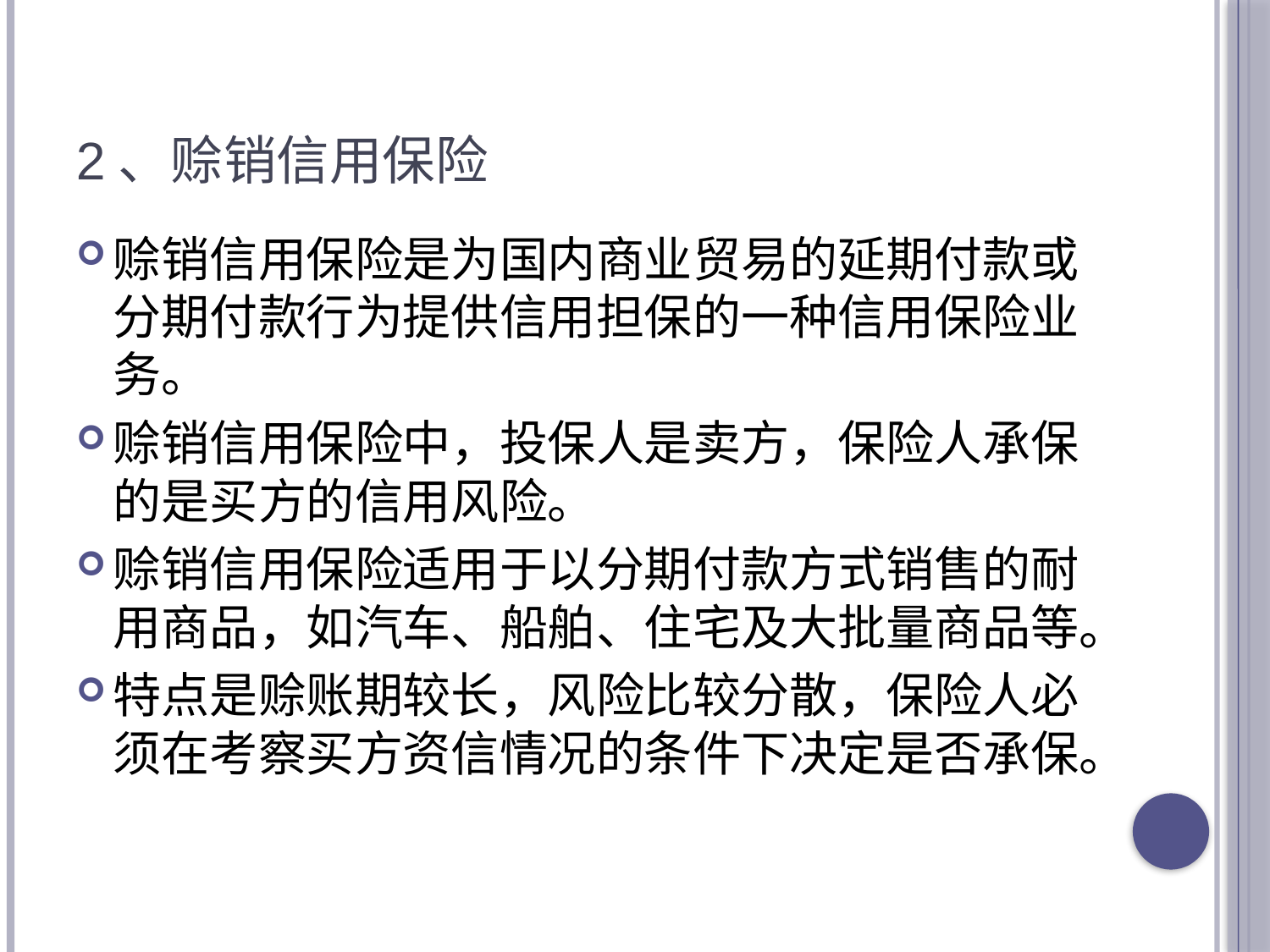

# 2、赊销信用保险
赊销信用保险是为国内商业贸易的延期付款或分期付款行为提供信用担保的一种信用保险业务。
赊销信用保险中，投保人是卖方，保险人承保的是买方的信用风险。
赊销信用保险适用于以分期付款方式销售的耐用商品，如汽车、船舶、住宅及大批量商品等。
特点是赊账期较长，风险比较分散，保险人必须在考察买方资信情况的条件下决定是否承保。